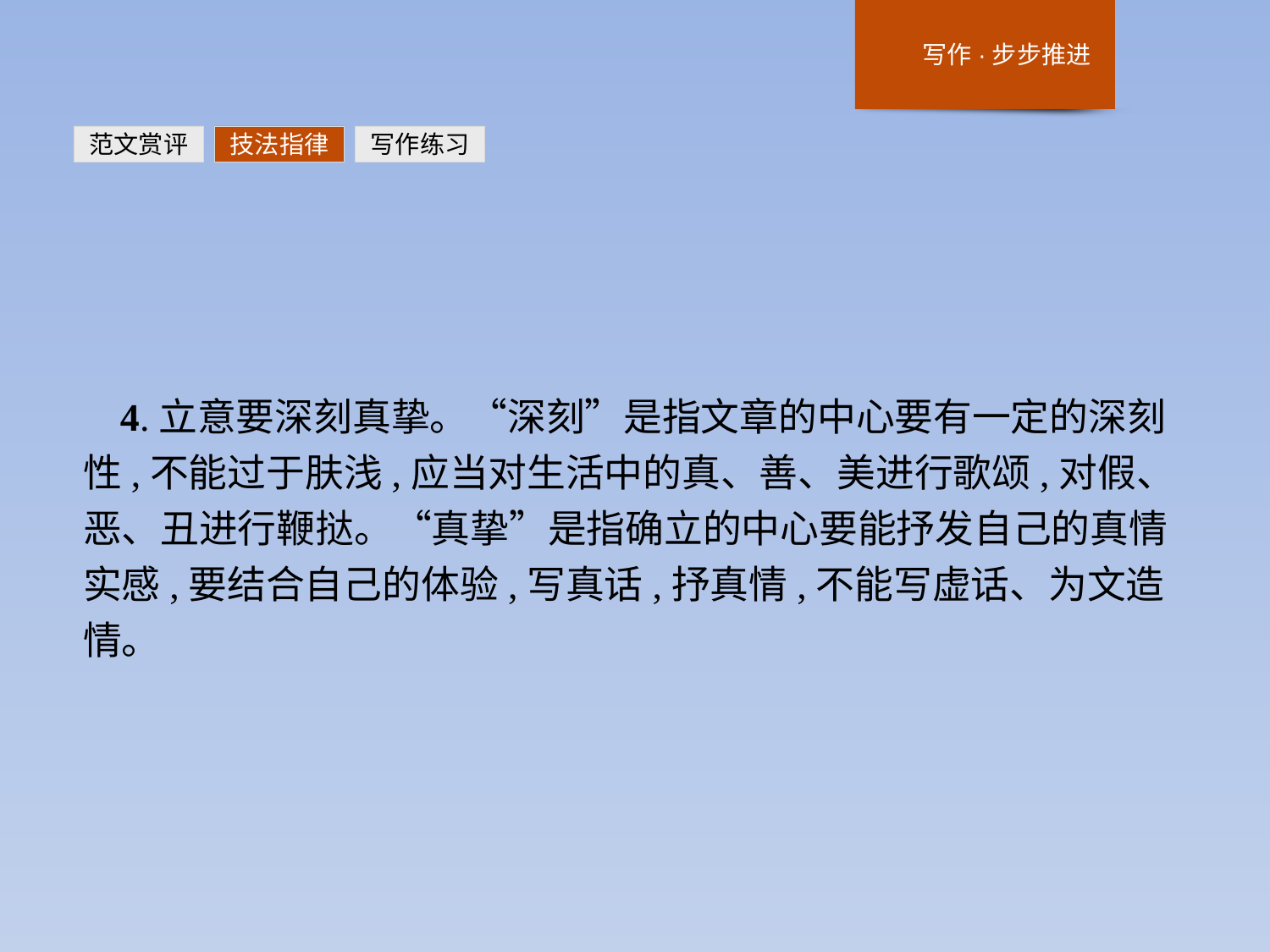

范文赏评
技法指律
写作练习
4.立意要深刻真挚。“深刻”是指文章的中心要有一定的深刻性,不能过于肤浅,应当对生活中的真、善、美进行歌颂,对假、恶、丑进行鞭挞。“真挚”是指确立的中心要能抒发自己的真情实感,要结合自己的体验,写真话,抒真情,不能写虚话、为文造情。